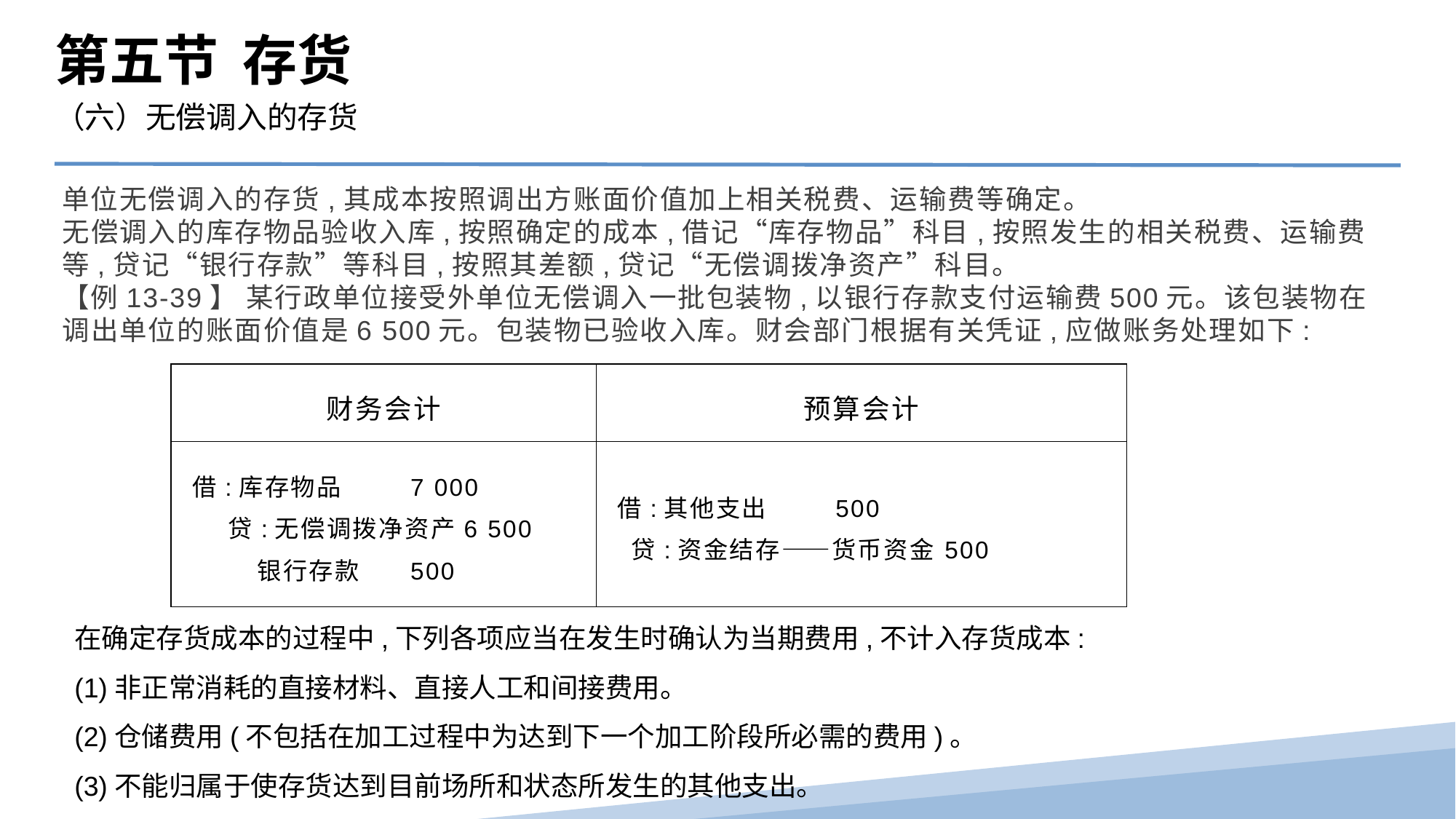

第五节  存货
（六）无偿调入的存货
单位无偿调入的存货,其成本按照调出方账面价值加上相关税费、运输费等确定。
无偿调入的库存物品验收入库,按照确定的成本,借记“库存物品”科目,按照发生的相关税费、运输费等,贷记“银行存款”等科目,按照其差额,贷记“无偿调拨净资产”科目。
【例13-39】 某行政单位接受外单位无偿调入一批包装物,以银行存款支付运输费500元。该包装物在调出单位的账面价值是6 500元。包装物已验收入库。财会部门根据有关凭证,应做账务处理如下:

| 财务会计 | 预算会计 |
| --- | --- |
| 借:库存物品 7 000 贷:无偿调拨净资产6 500 银行存款 500 | 借:其他支出 500 贷:资金结存——货币资金 500 |
在确定存货成本的过程中,下列各项应当在发生时确认为当期费用,不计入存货成本:
(1)非正常消耗的直接材料、直接人工和间接费用。
(2)仓储费用(不包括在加工过程中为达到下一个加工阶段所必需的费用)。
(3)不能归属于使存货达到目前场所和状态所发生的其他支出。